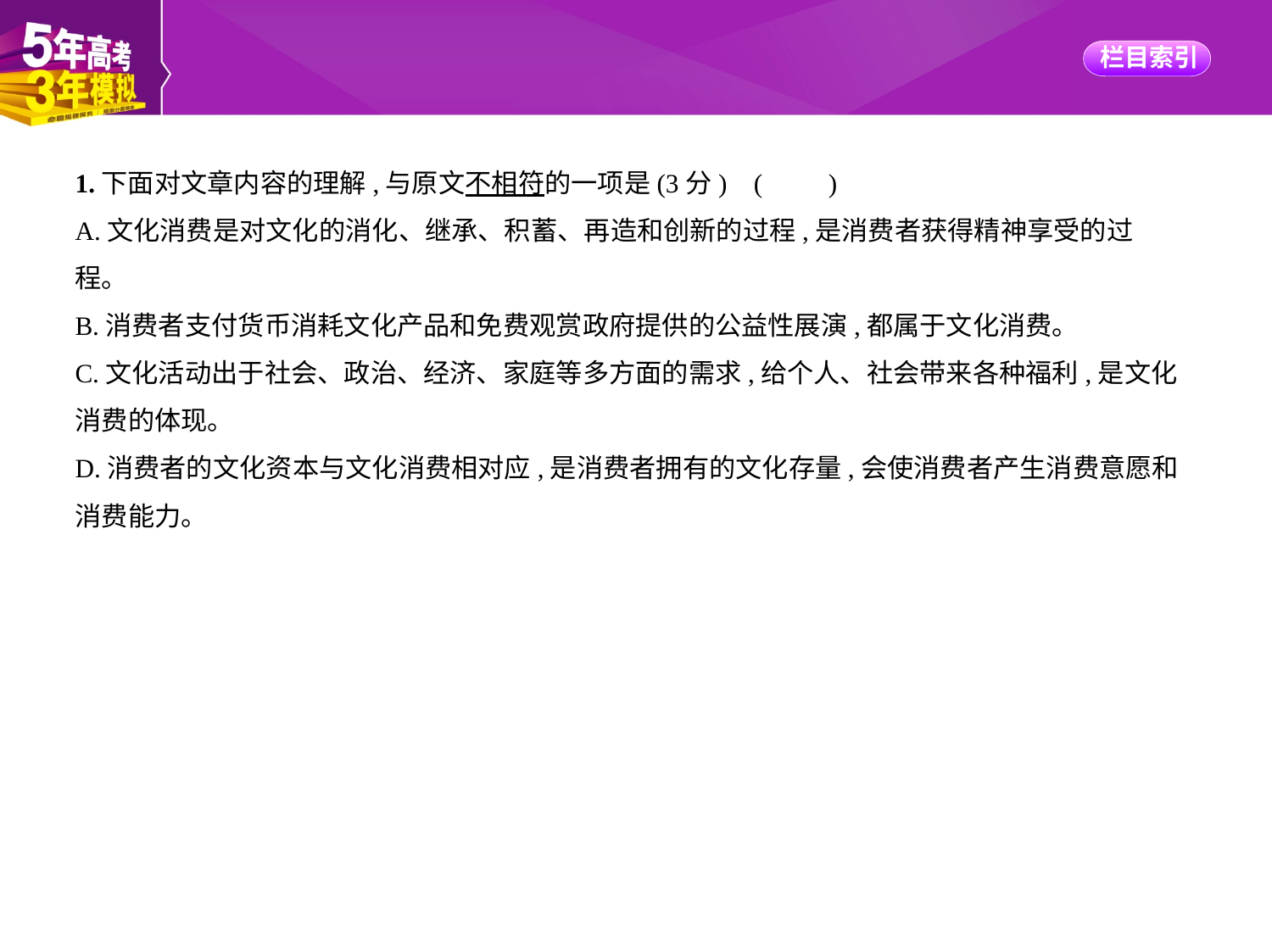

1.下面对文章内容的理解,与原文不相符的一项是(3分) (　　)
A.文化消费是对文化的消化、继承、积蓄、再造和创新的过程,是消费者获得精神享受的过
程。
B.消费者支付货币消耗文化产品和免费观赏政府提供的公益性展演,都属于文化消费。
C.文化活动出于社会、政治、经济、家庭等多方面的需求,给个人、社会带来各种福利,是文化
消费的体现。
D.消费者的文化资本与文化消费相对应,是消费者拥有的文化存量,会使消费者产生消费意愿和
消费能力。